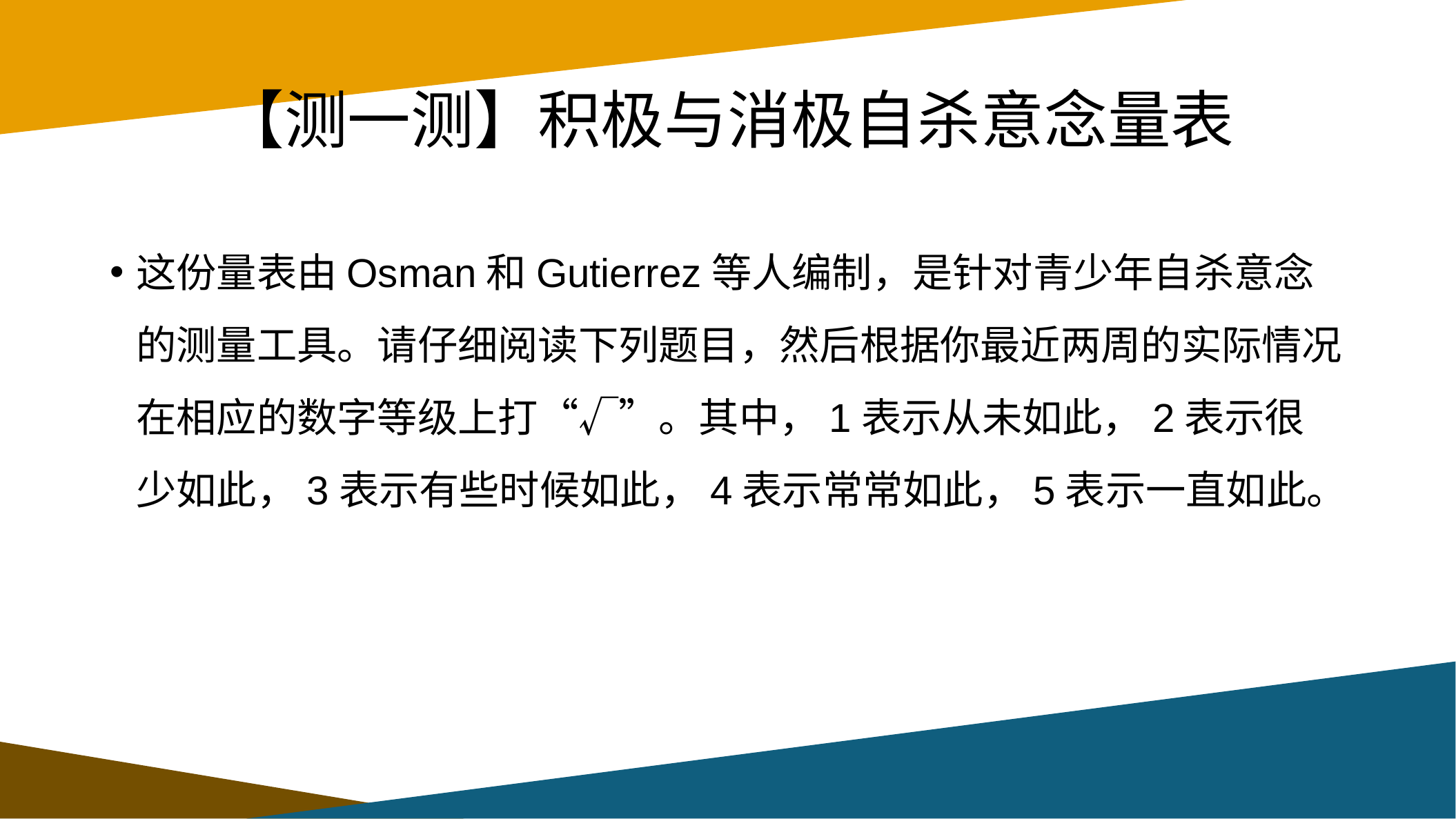

# 【测一测】积极与消极自杀意念量表
这份量表由Osman和Gutierrez等人编制，是针对青少年自杀意念的测量工具。请仔细阅读下列题目，然后根据你最近两周的实际情况在相应的数字等级上打“√”。其中，1表示从未如此，2表示很少如此，3表示有些时候如此，4表示常常如此，5表示一直如此。